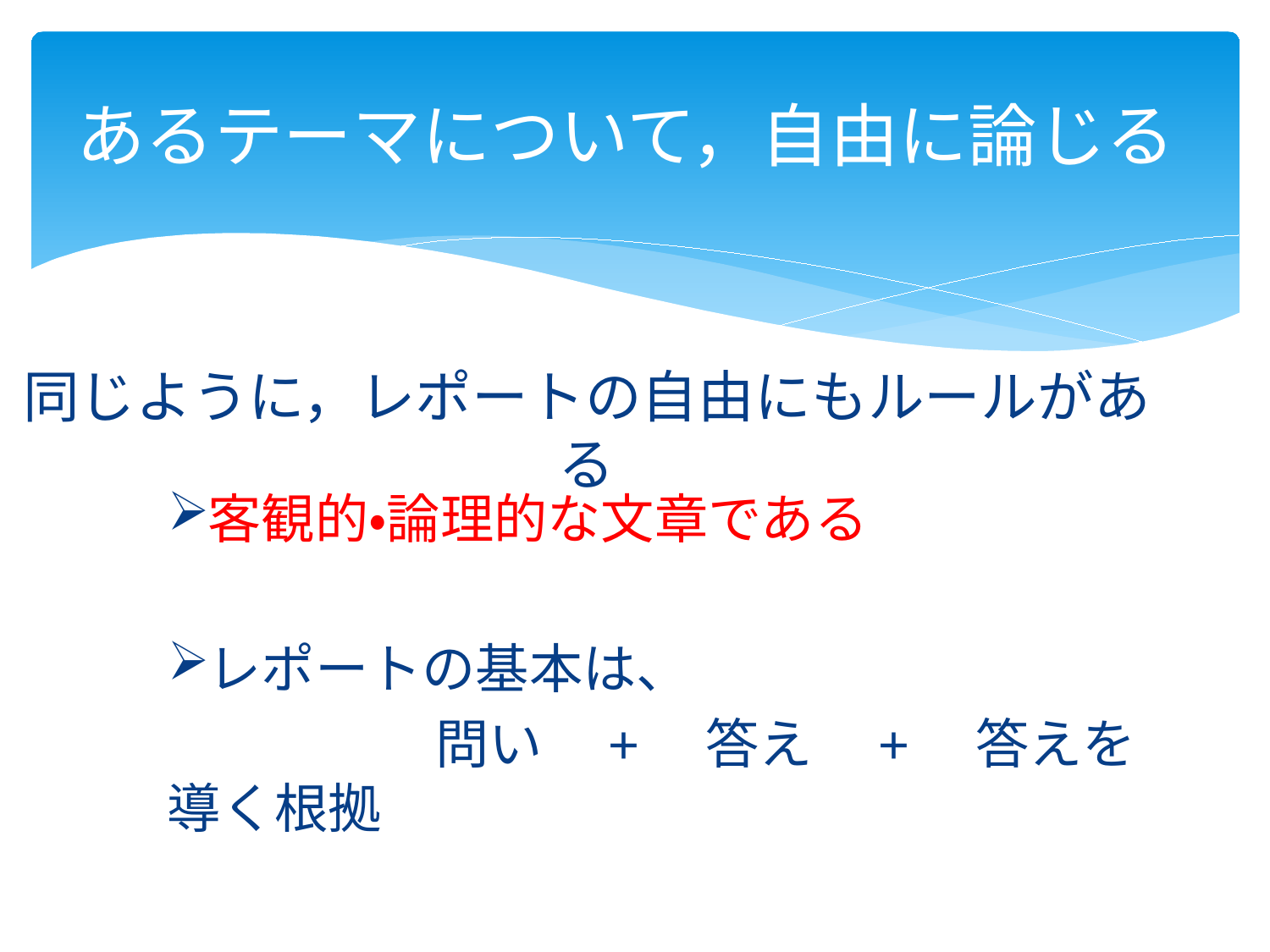

# あるテーマについて，自由に論じる

同じように，レポートの自由にもルールがある
客観的・論理的な文章である

レポートの基本は、
　　　　　問い　+　答え　+　答えを導く根拠